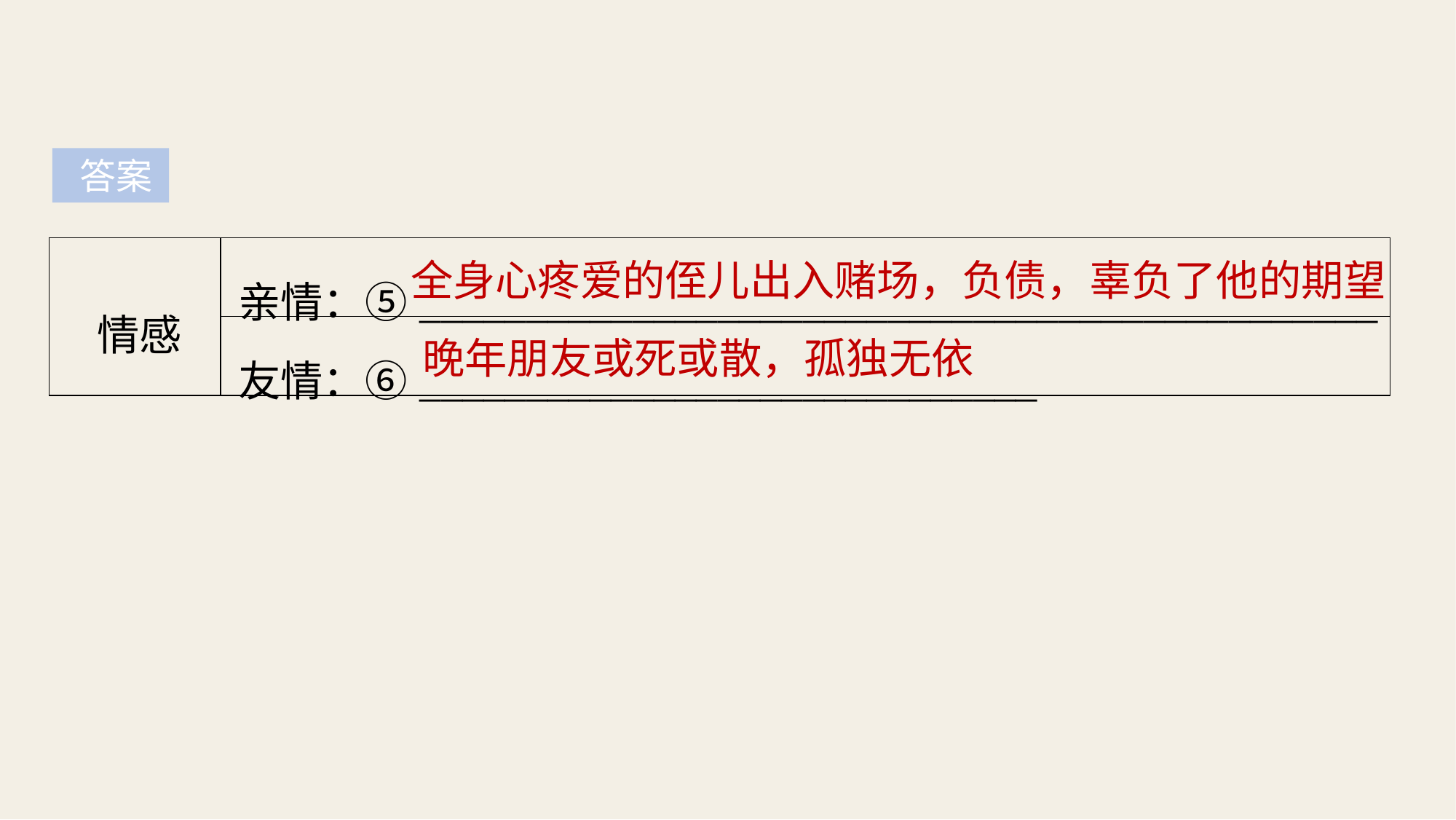

答案
| 情感 | 亲情：⑤\_\_\_\_\_\_\_\_\_\_\_\_\_\_\_\_\_\_\_\_\_\_\_\_\_\_\_\_\_\_\_\_\_\_\_\_\_\_\_\_\_\_\_\_\_ |
| --- | --- |
|  | 友情：⑥\_\_\_\_\_\_\_\_\_\_\_\_\_\_\_\_\_\_\_\_\_\_\_\_\_\_\_\_\_ |
全身心疼爱的侄儿出入赌场，负债，辜负了他的期望
晚年朋友或死或散，孤独无依